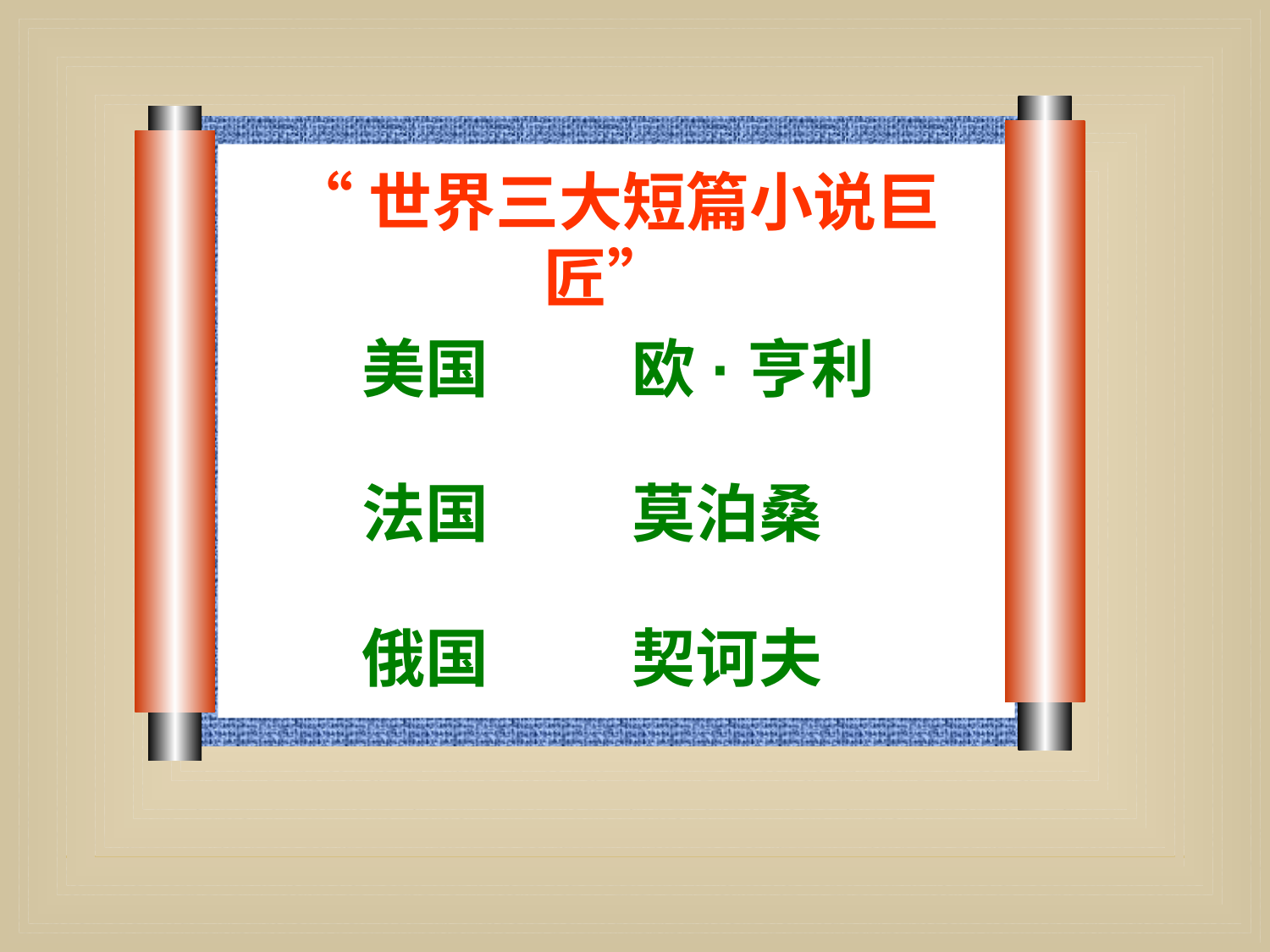

“世界三大短篇小说巨匠”

美国          欧·亨利
法国          莫泊桑
俄国          契诃夫